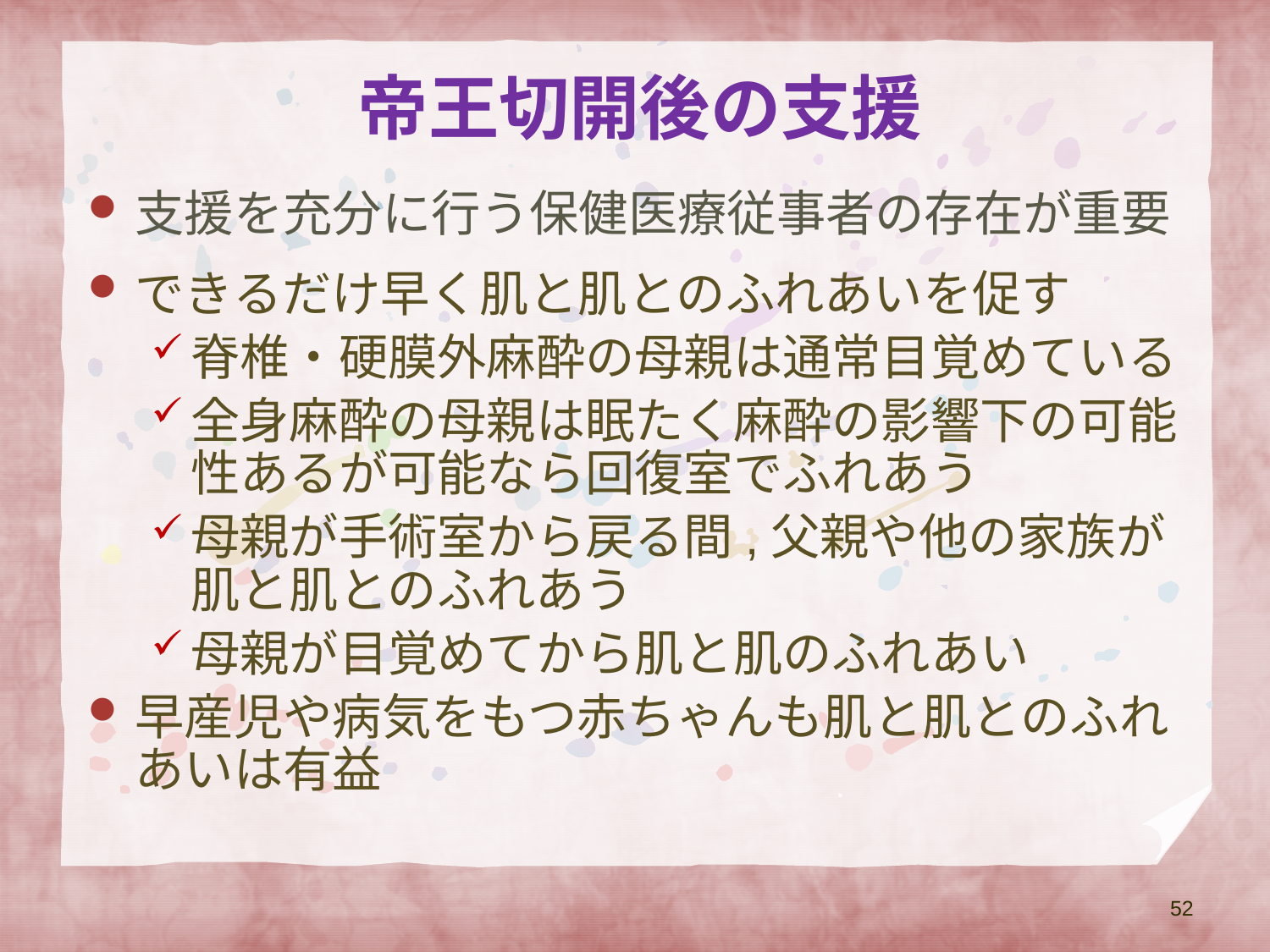

# 帝王切開後の支援
支援を充分に行う保健医療従事者の存在が重要
できるだけ早く肌と肌とのふれあいを促す
脊椎・硬膜外麻酔の母親は通常目覚めている
全身麻酔の母親は眠たく麻酔の影響下の可能性あるが可能なら回復室でふれあう
母親が手術室から戻る間,父親や他の家族が肌と肌とのふれあう
母親が目覚めてから肌と肌のふれあい
早産児や病気をもつ赤ちゃんも肌と肌とのふれあいは有益

52